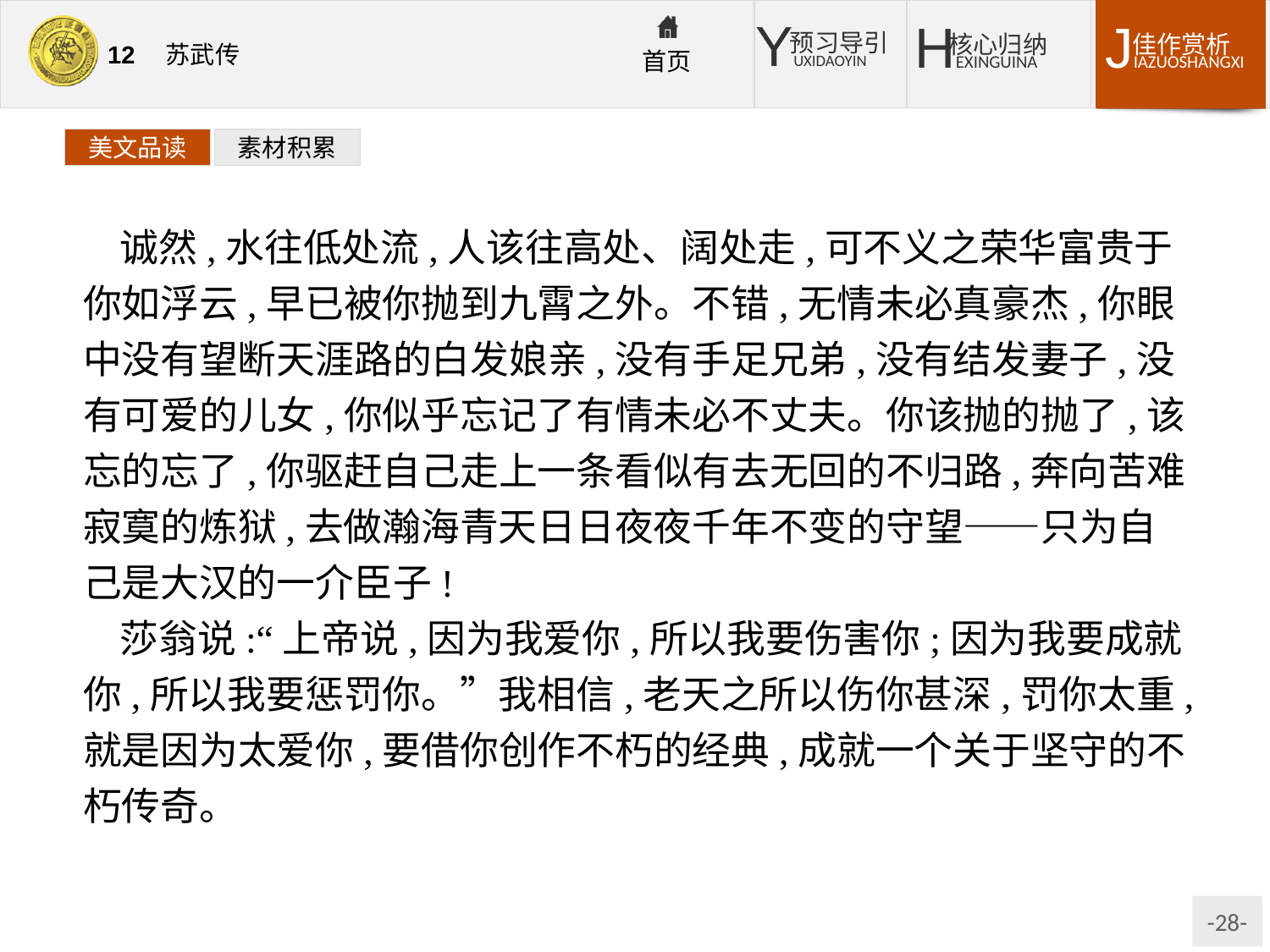

美文品读
素材积累
诚然,水往低处流,人该往高处、阔处走,可不义之荣华富贵于你如浮云,早已被你抛到九霄之外。不错,无情未必真豪杰,你眼中没有望断天涯路的白发娘亲,没有手足兄弟,没有结发妻子,没有可爱的儿女,你似乎忘记了有情未必不丈夫。你该抛的抛了,该忘的忘了,你驱赶自己走上一条看似有去无回的不归路,奔向苦难寂寞的炼狱,去做瀚海青天日日夜夜千年不变的守望——只为自己是大汉的一介臣子!
莎翁说:“上帝说,因为我爱你,所以我要伤害你;因为我要成就你,所以我要惩罚你。”我相信,老天之所以伤你甚深,罚你太重,就是因为太爱你,要借你创作不朽的经典,成就一个关于坚守的不朽传奇。